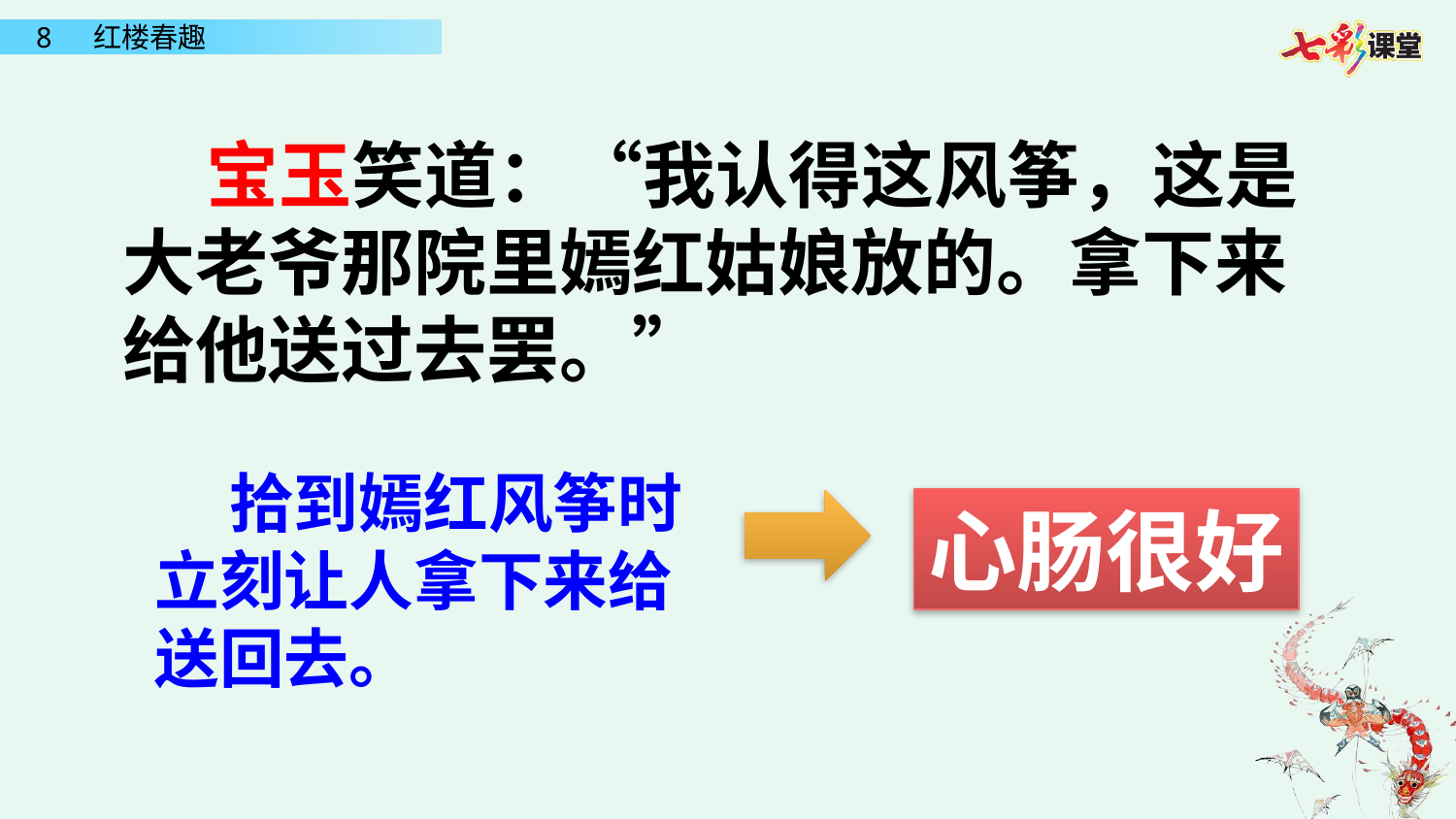

宝玉笑道：“我认得这风筝，这是大老爷那院里嫣红姑娘放的。拿下来给他送过去罢。”
    拾到嫣红风筝时立刻让人拿下来给送回去。
心肠很好